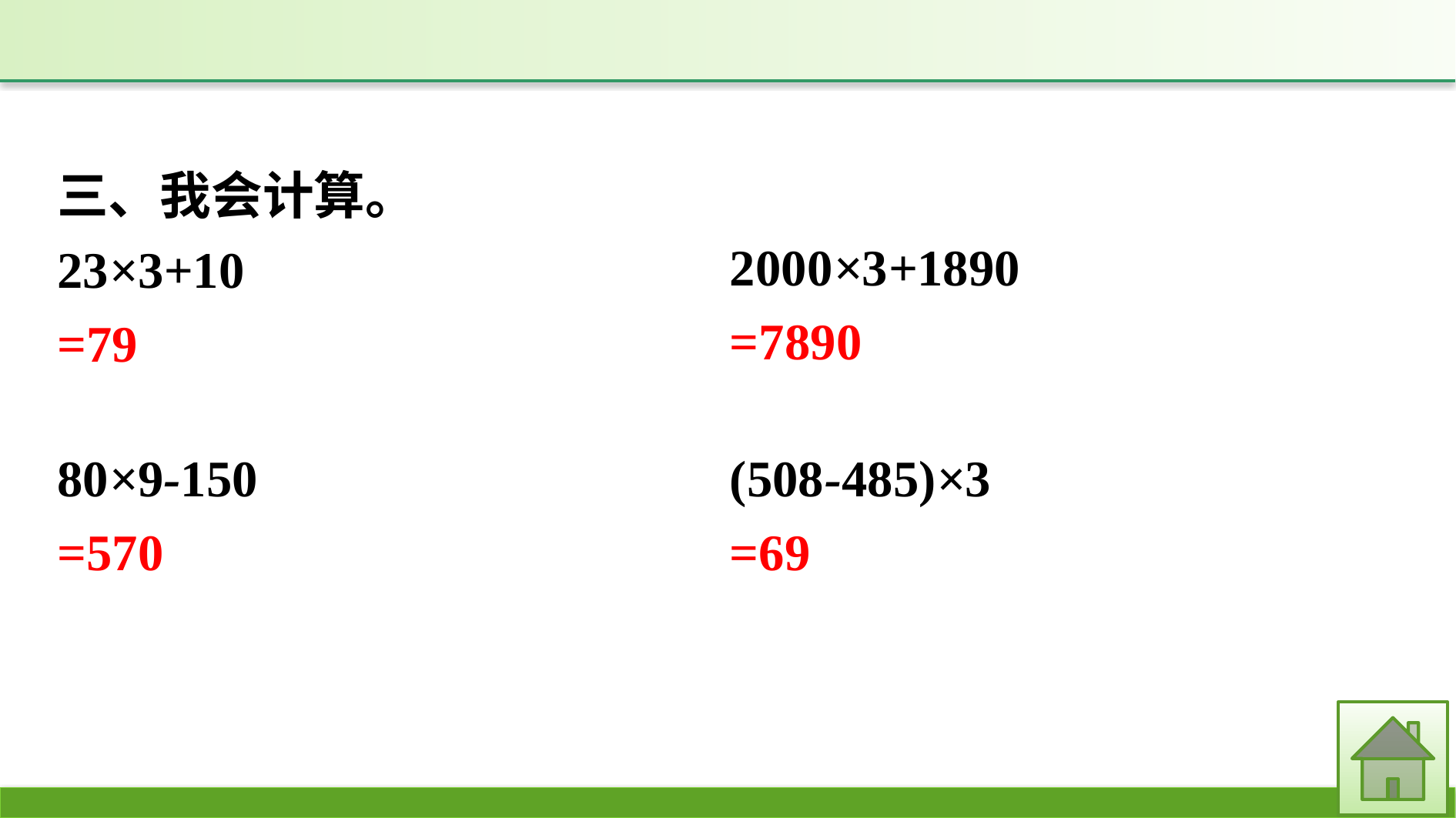

三、我会计算。
23×3+10
=79
2000×3+1890
=7890
80×9-150
=570
(508-485)×3
=69